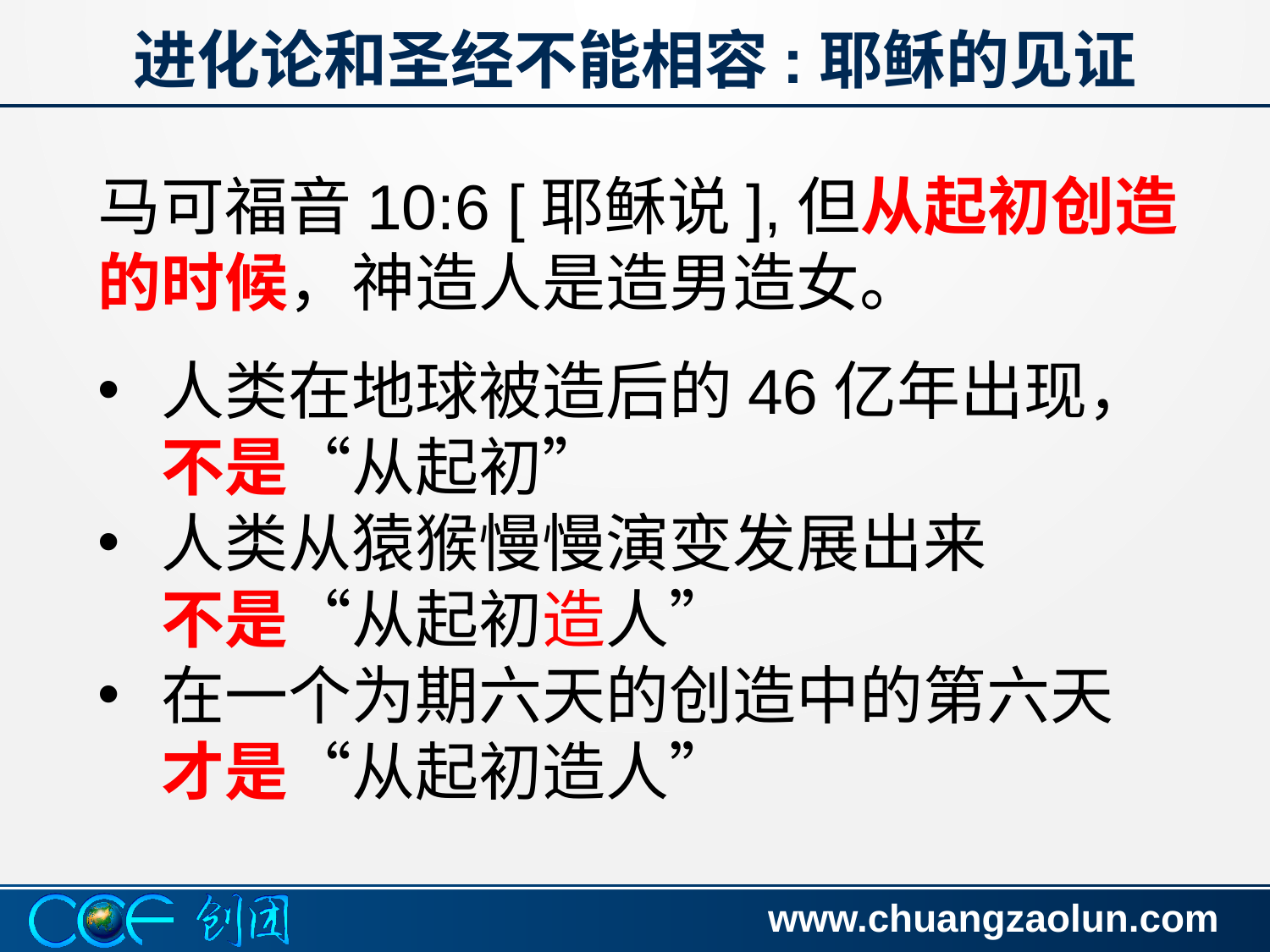

# 进化论和圣经不能相容:耶稣的见证
马可福音10:6 [耶稣说],但从起初创造的时候，神造人是造男造女。

人类在地球被造后的46亿年出现，不是“从起初”
人类从猿猴慢慢演变发展出来
不是“从起初造人”
在一个为期六天的创造中的第六天
才是“从起初造人”